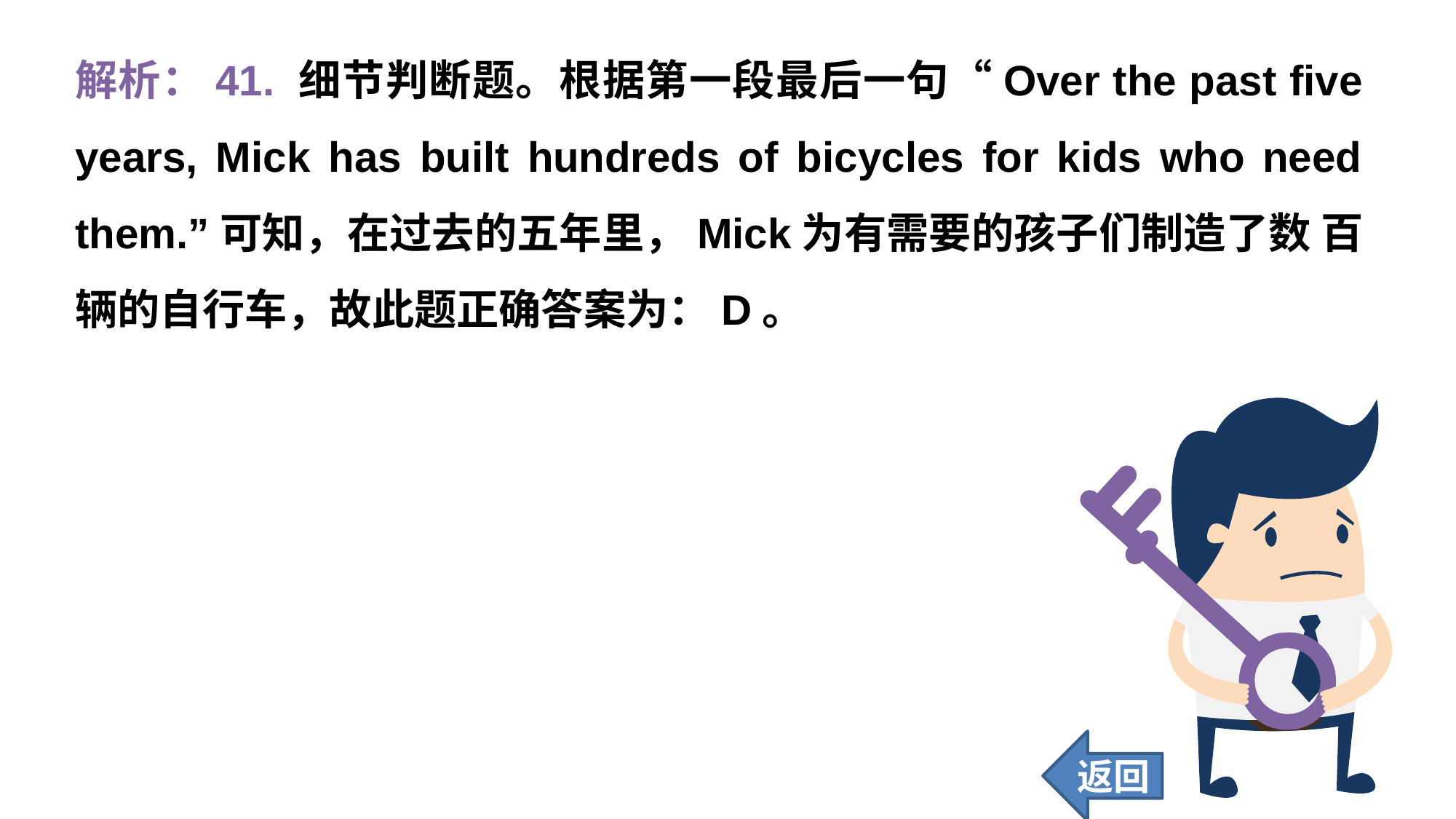

解析：41. 细节判断题。根据第一段最后一句“Over the past five years, Mick has built hundreds of bicycles for kids who need them.”可知，在过去的五年里，Mick为有需要的孩子们制造了数 百辆的自行车，故此题正确答案为：D。

返回
422